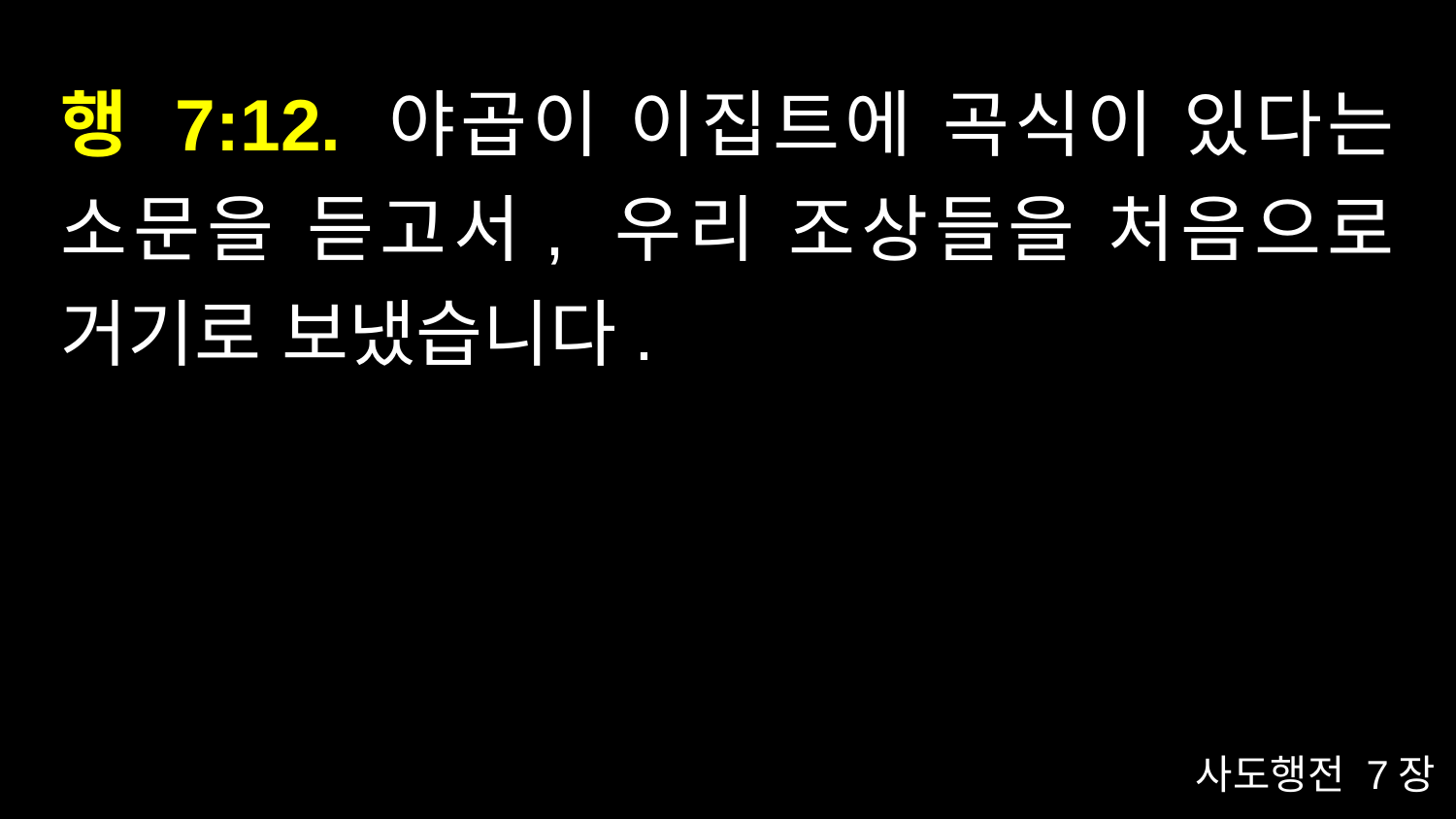

# 행 7:12. 야곱이 이집트에 곡식이 있다는 소문을 듣고서, 우리 조상들을 처음으로 거기로 보냈습니다.
사도행전 7장